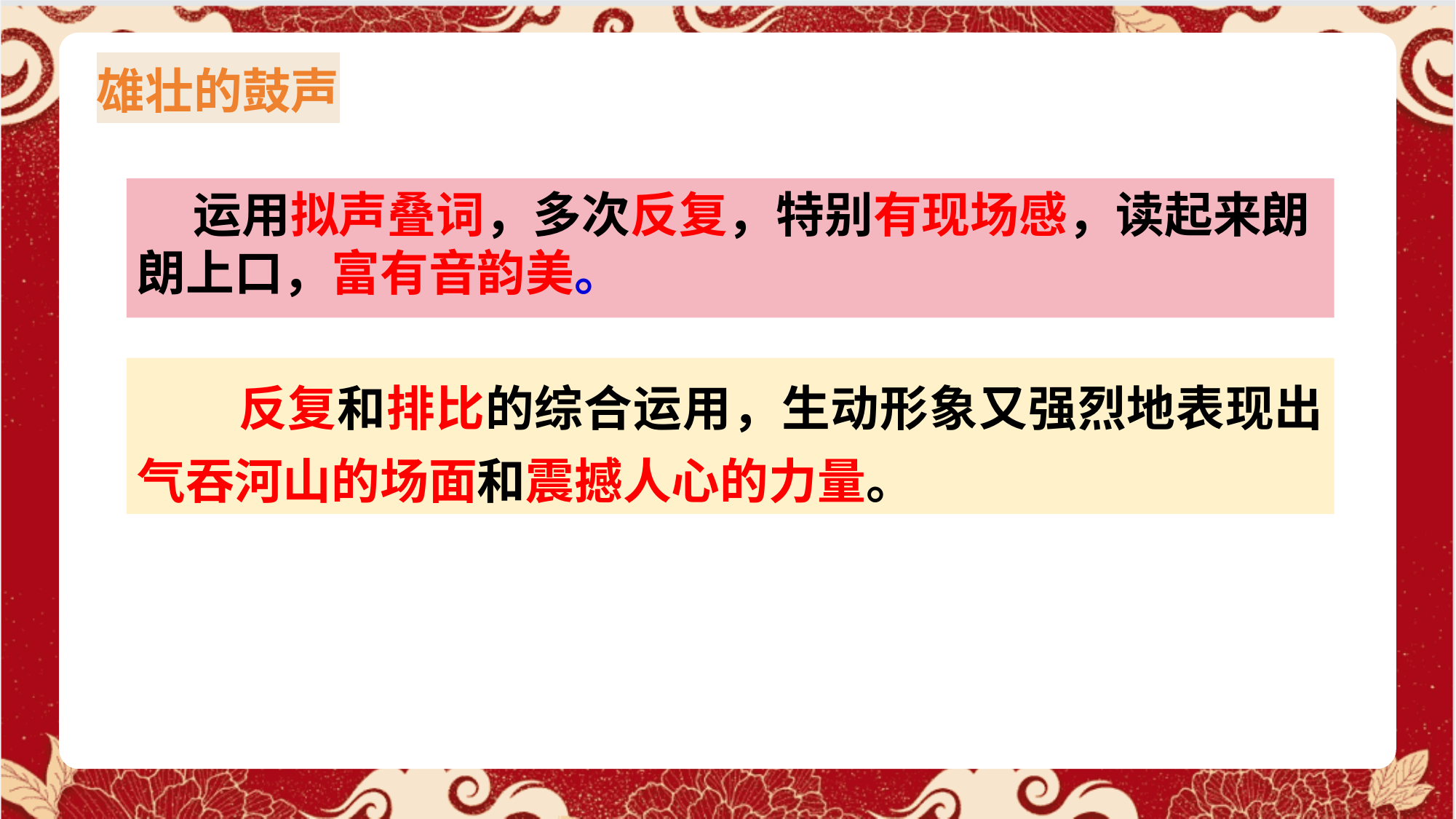

雄壮的鼓声
    运用拟声叠词，多次反复，特别有现场感，读起来朗朗上口，富有音韵美。
 反复和排比的综合运用，生动形象又强烈地表现出气吞河山的场面和震撼人心的力量。